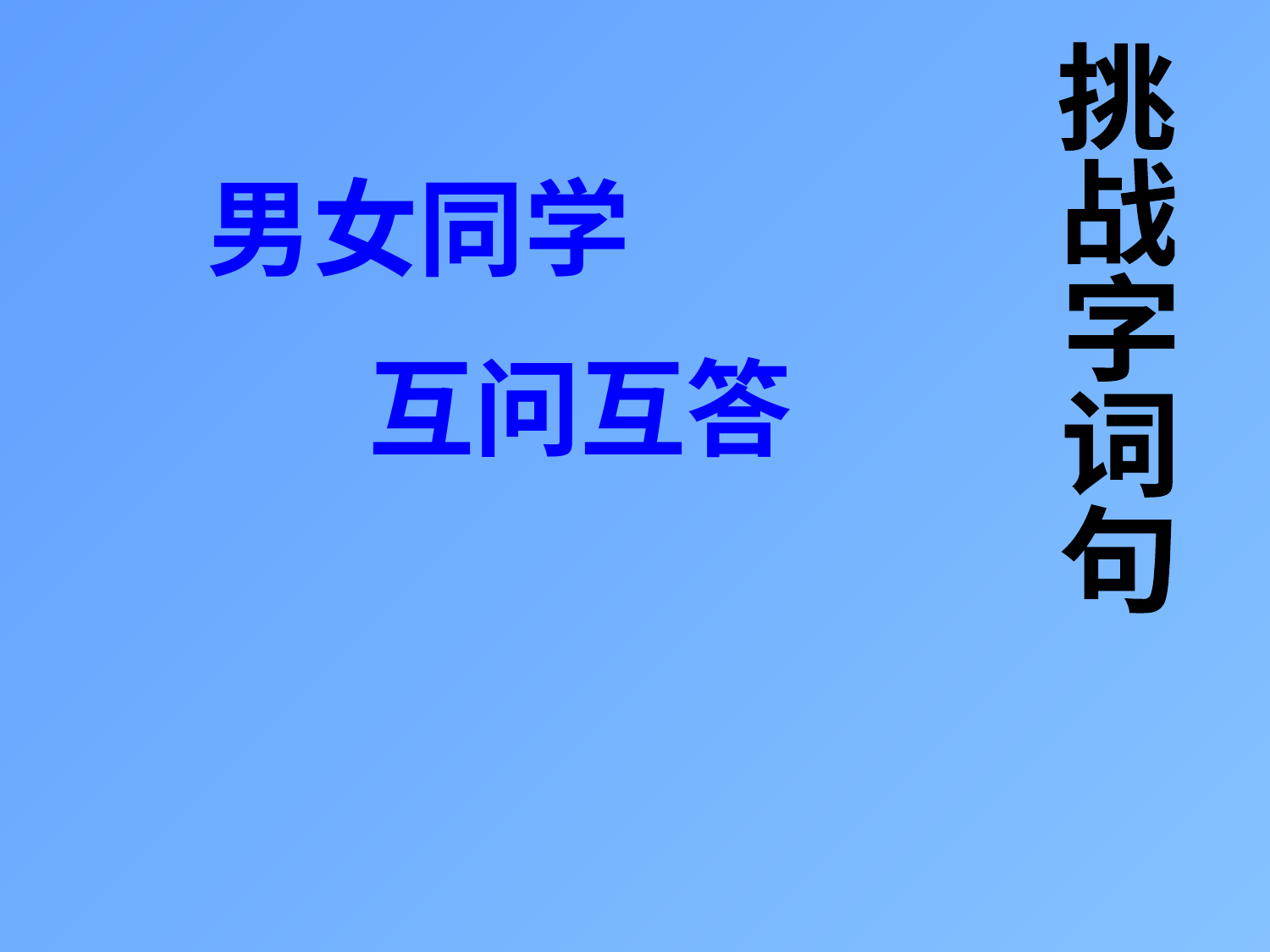

挑
战
字
词
句
 男女同学
　　互问互答